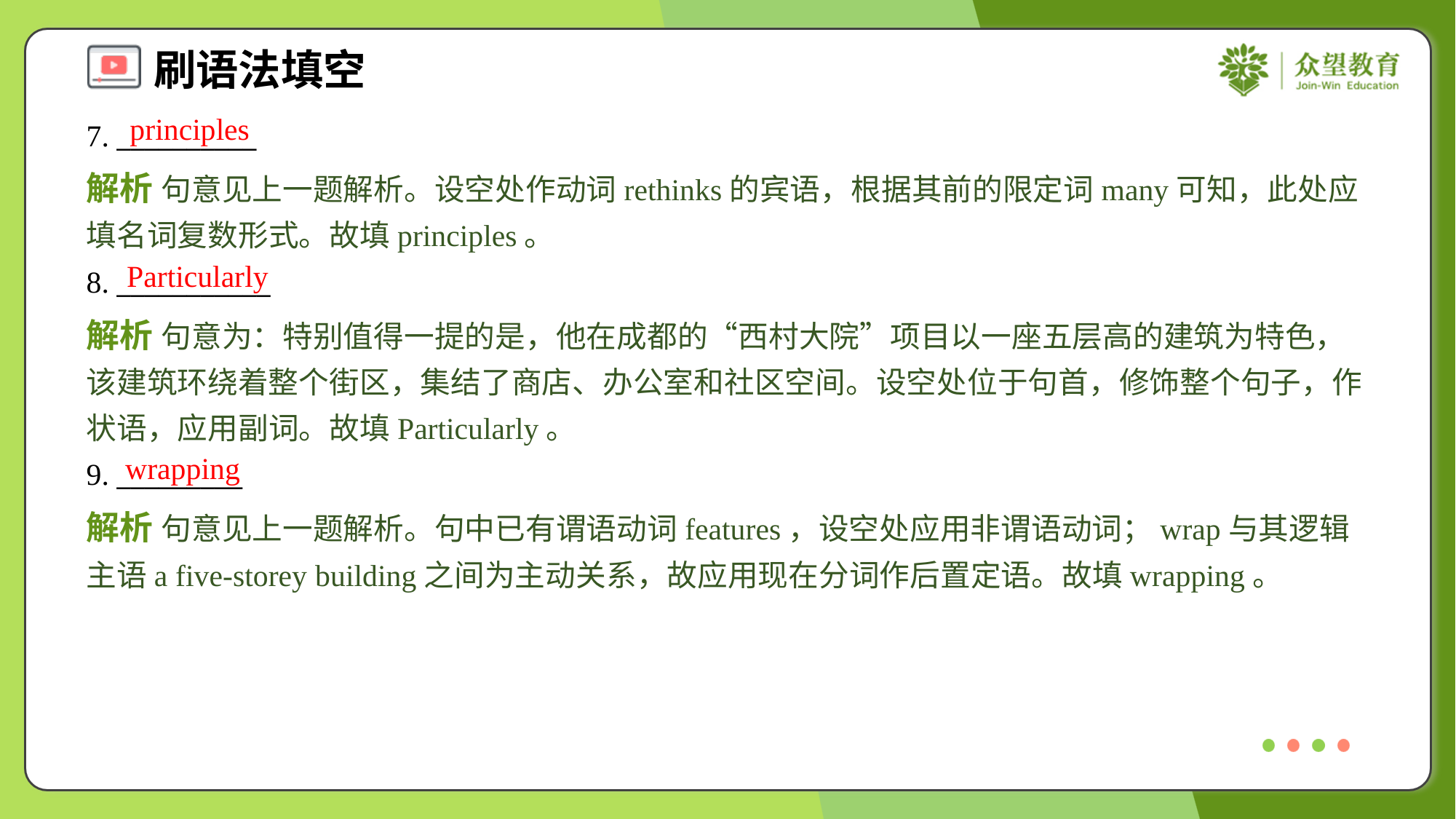

principles
7. __________
解析 句意见上一题解析。设空处作动词rethinks的宾语，根据其前的限定词many可知，此处应填名词复数形式。故填principles。
Particularly
8. ___________
解析 句意为：特别值得一提的是，他在成都的“西村大院”项目以一座五层高的建筑为特色，该建筑环绕着整个街区，集结了商店、办公室和社区空间。设空处位于句首，修饰整个句子，作状语，应用副词。故填Particularly。
wrapping
9. _________
解析 句意见上一题解析。句中已有谓语动词features，设空处应用非谓语动词；wrap与其逻辑主语a five-storey building之间为主动关系，故应用现在分词作后置定语。故填wrapping。